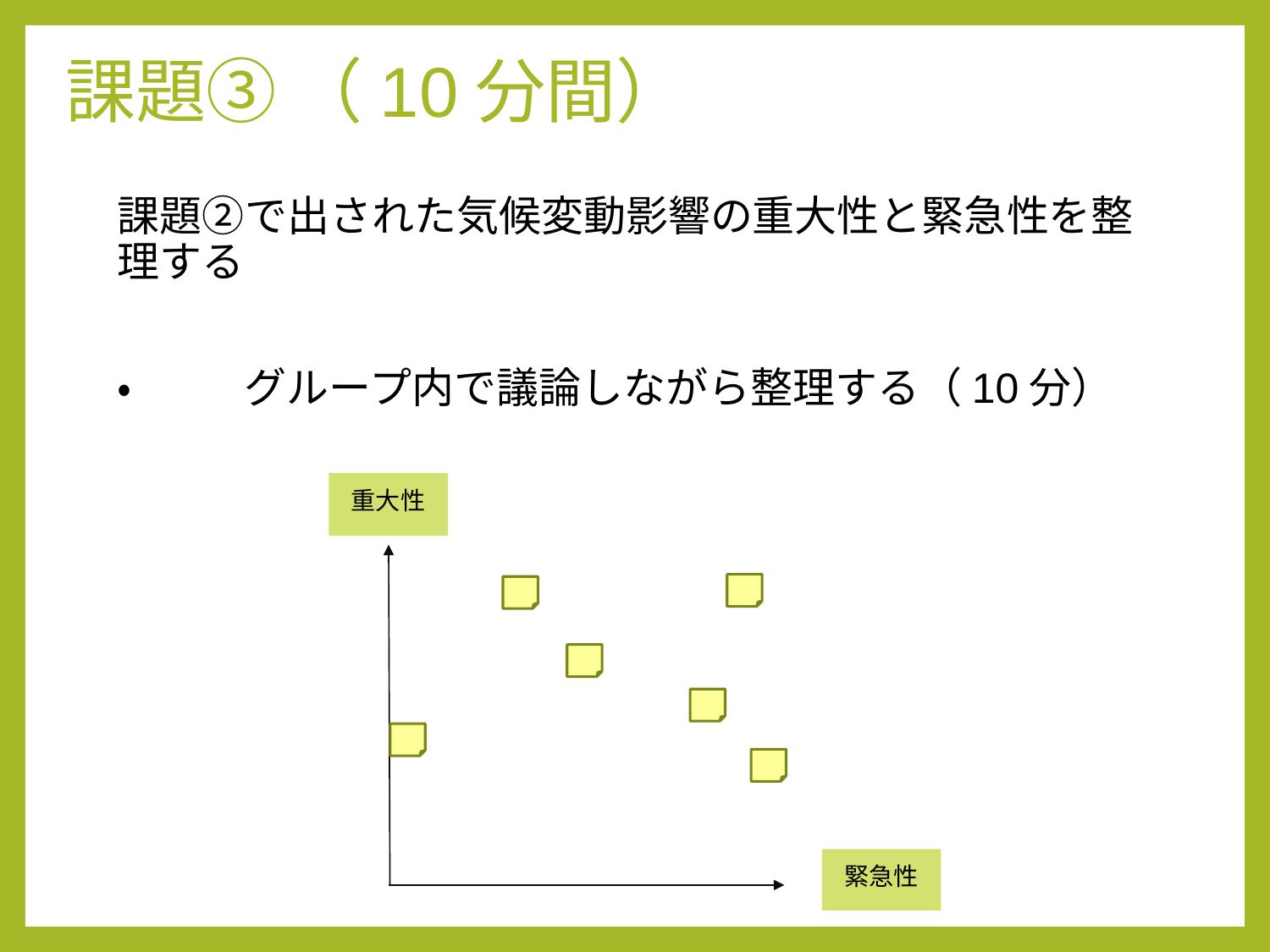

# 課題③ （10分間）
課題②で出された気候変動影響の重大性と緊急性を整理する

・	グループ内で議論しながら整理する（10分）

重大性
緊急性